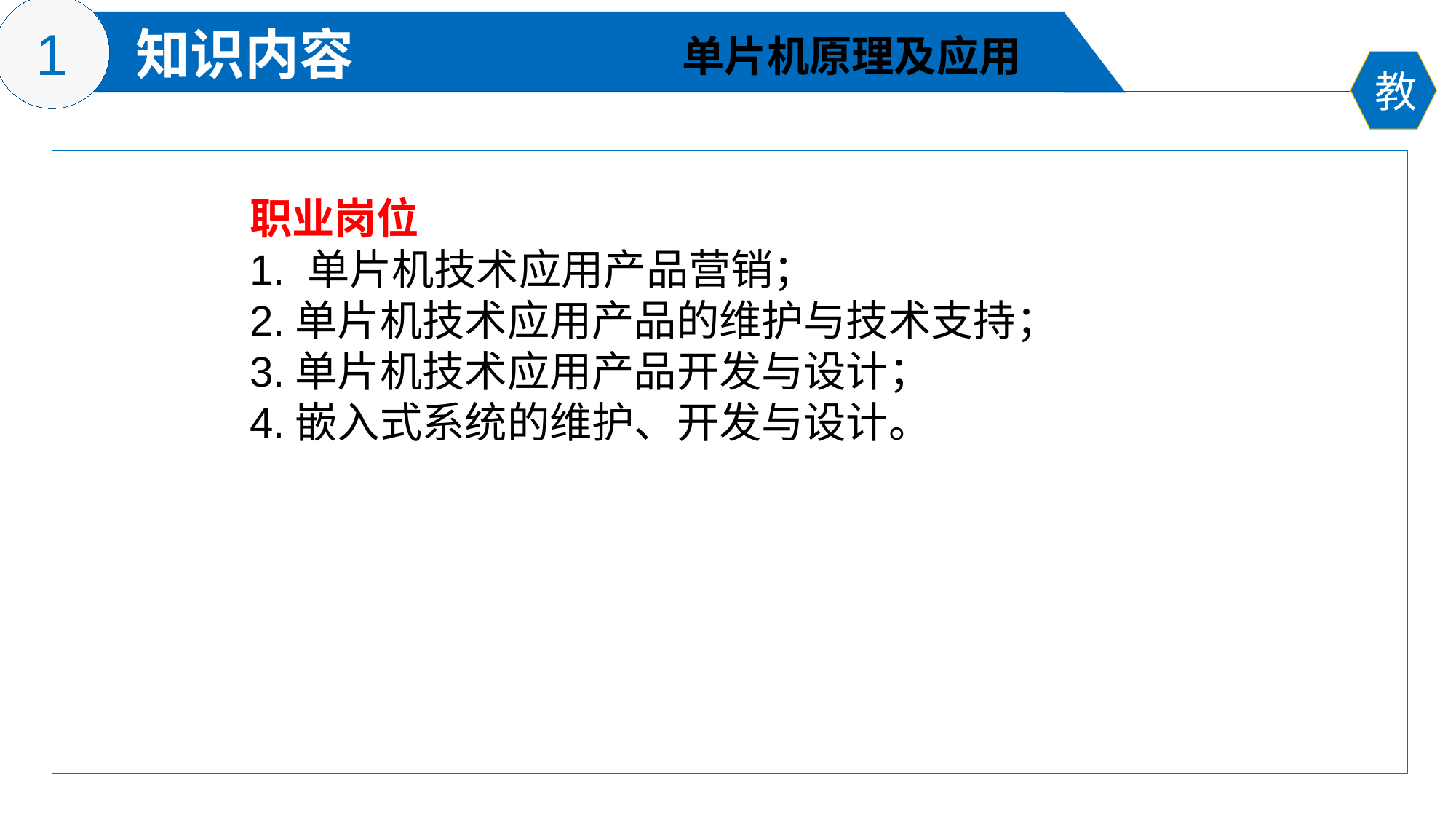

单片机原理及应用
职业岗位
1. 单片机技术应用产品营销；
2.单片机技术应用产品的维护与技术支持；
3.单片机技术应用产品开发与设计；
4.嵌入式系统的维护、开发与设计。